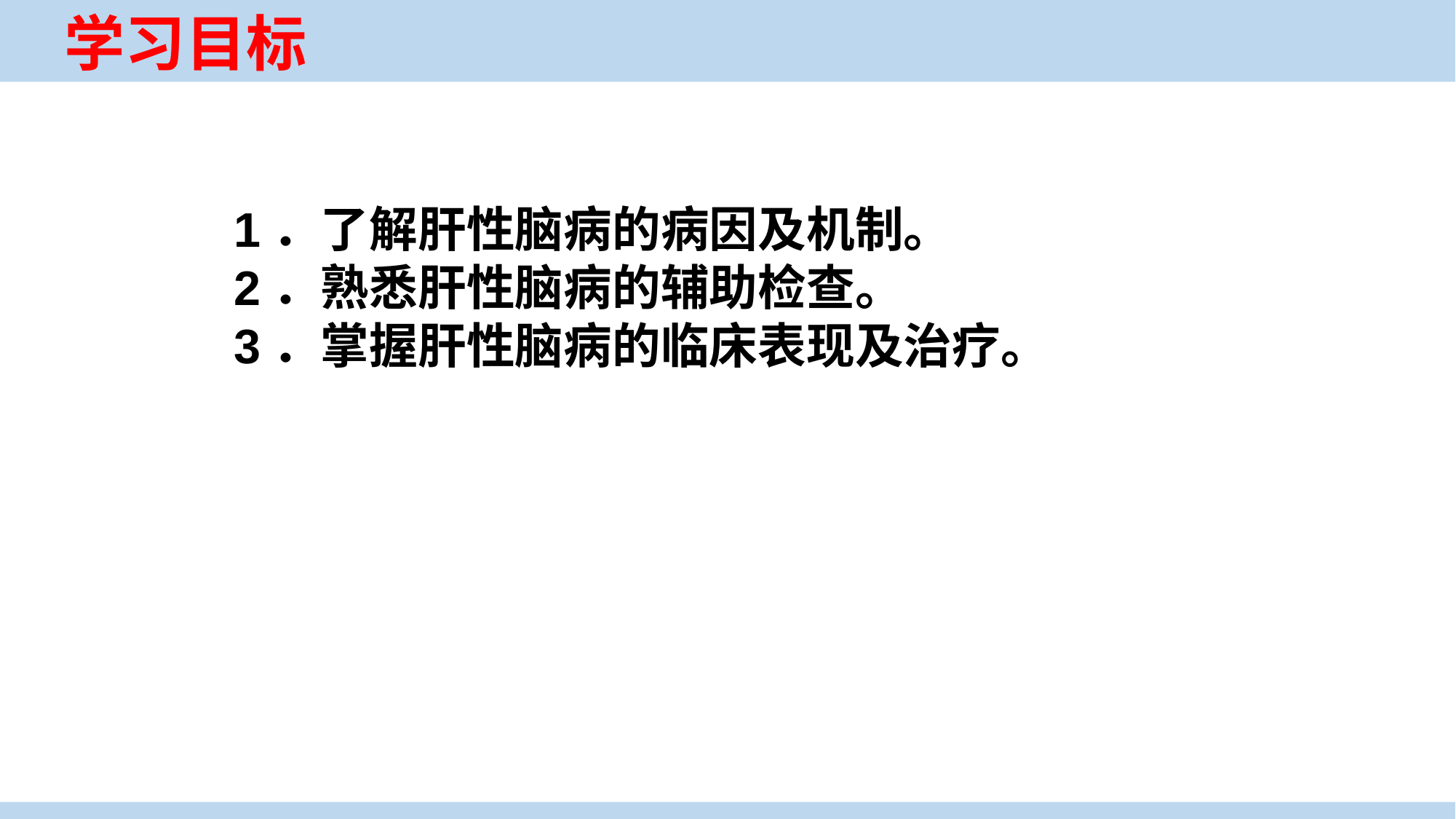

学习目标
1．了解肝性脑病的病因及机制。
2．熟悉肝性脑病的辅助检查。
3．掌握肝性脑病的临床表现及治疗。